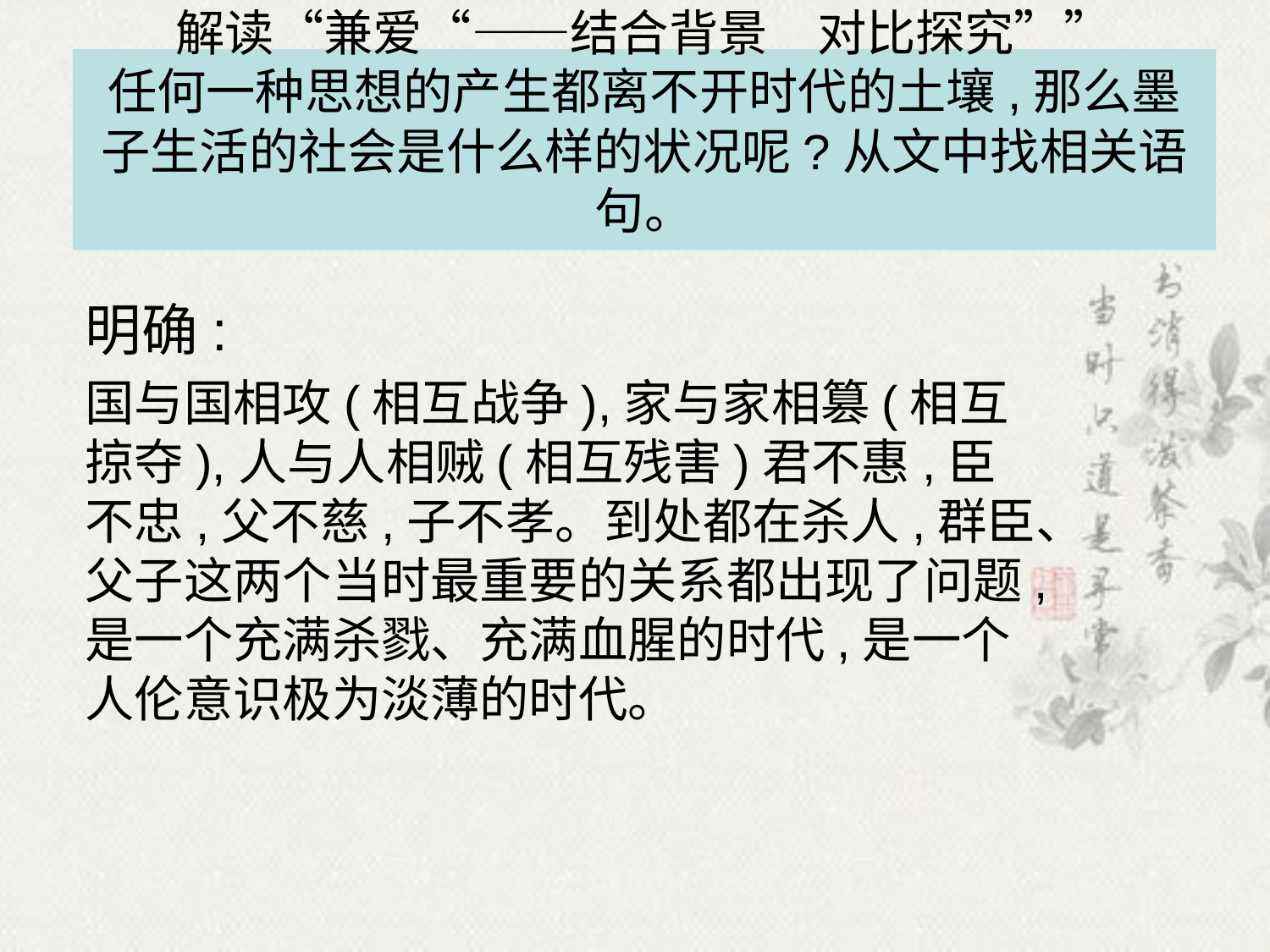

# 解读“兼爱“——结合背景　对比探究”” 任何一种思想的产生都离不开时代的土壤,那么墨子生活的社会是什么样的状况呢?从文中找相关语句。
明确:
国与国相攻(相互战争),家与家相篡(相互掠夺),人与人相贼(相互残害)君不惠,臣不忠,父不慈,子不孝。到处都在杀人,群臣、父子这两个当时最重要的关系都出现了问题,是一个充满杀戮、充满血腥的时代,是一个人伦意识极为淡薄的时代。